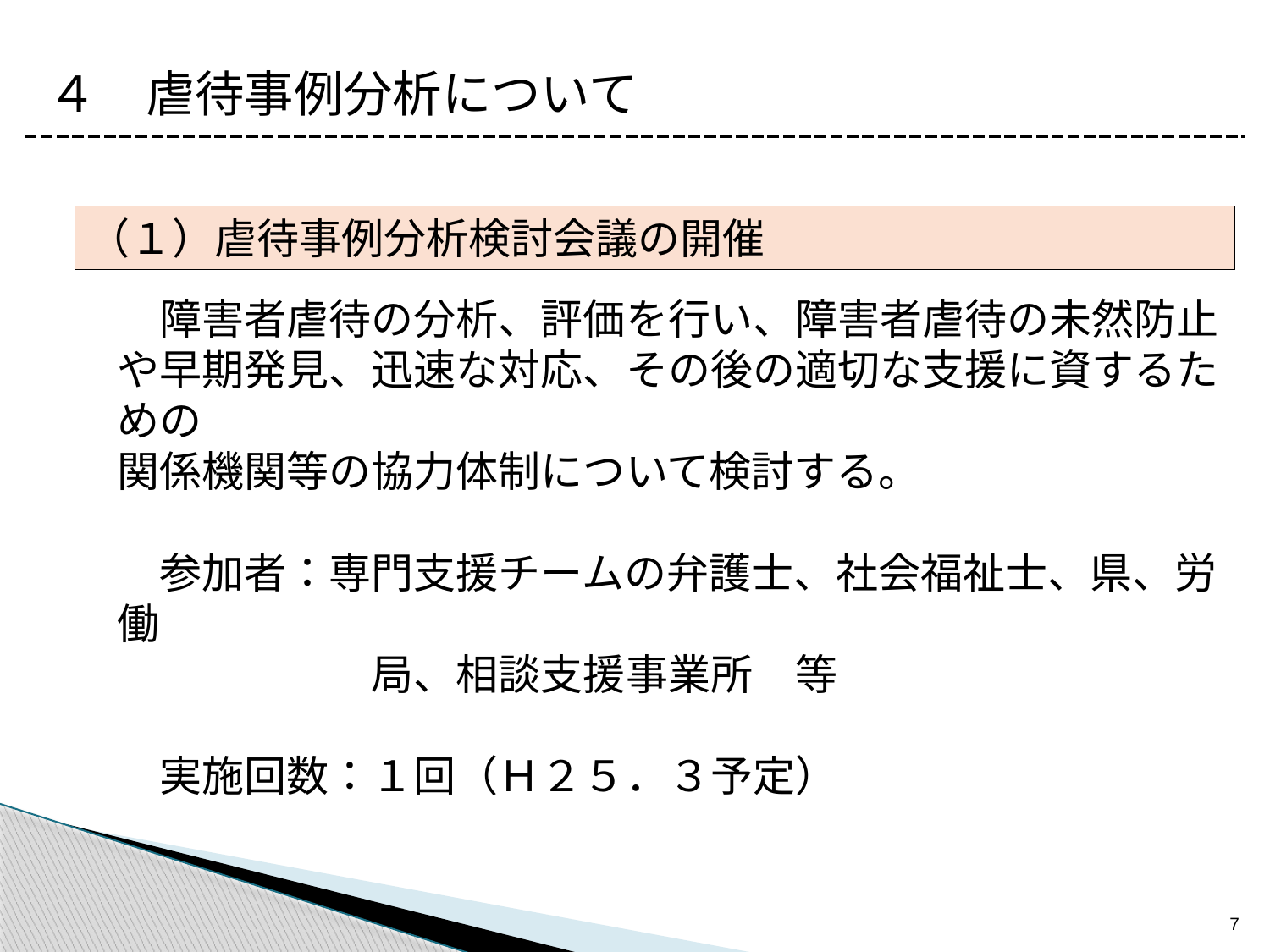

４　虐待事例分析について
（１）虐待事例分析検討会議の開催
　障害者虐待の分析、評価を行い、障害者虐待の未然防止や早期発見、迅速な対応、その後の適切な支援に資するための
関係機関等の協力体制について検討する。

　参加者：専門支援チームの弁護士、社会福祉士、県、労働
　　　　　　局、相談支援事業所　等

　実施回数：１回（Ｈ２５．３予定）
7